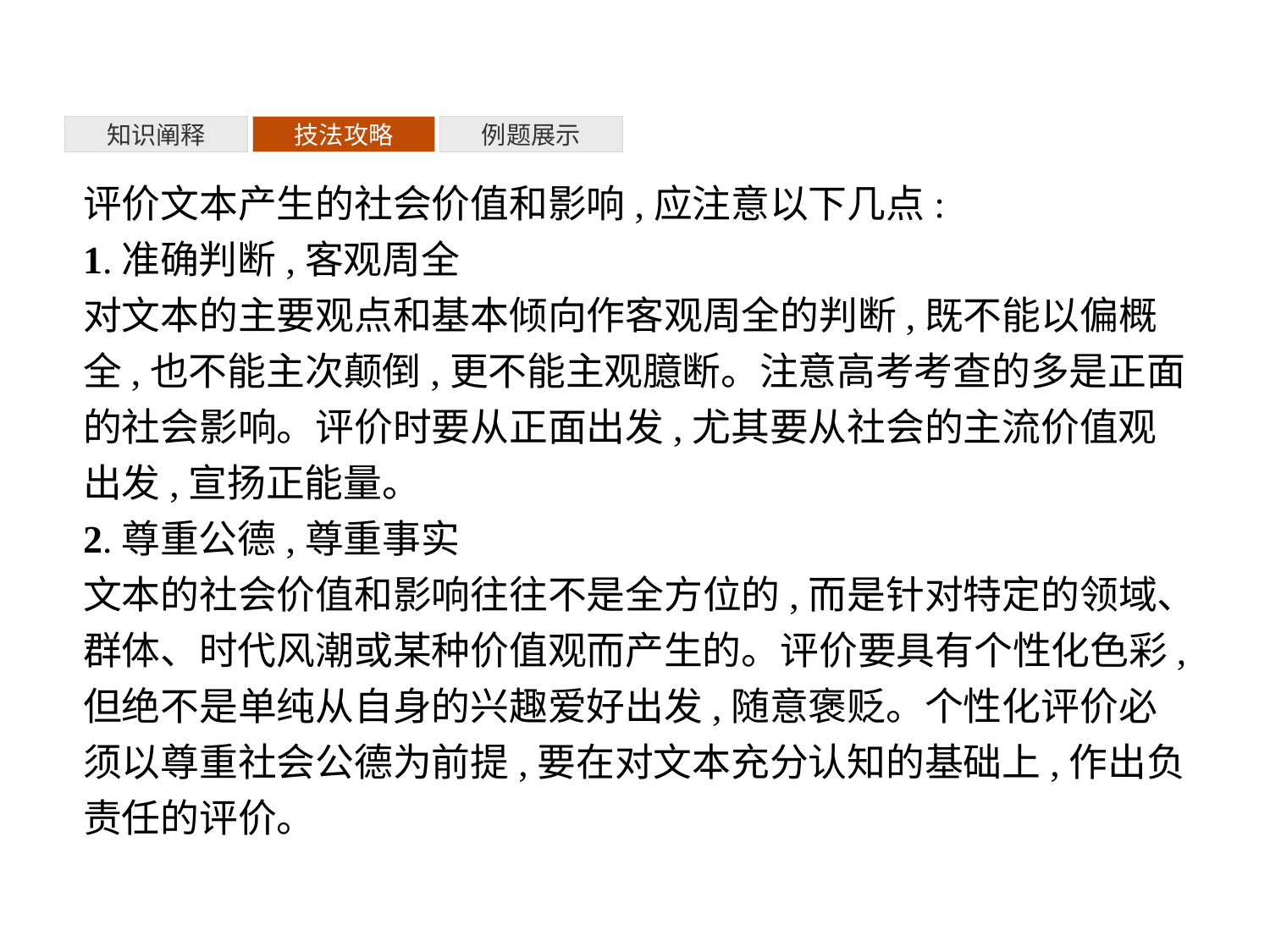

知识阐释
技法攻略
例题展示
评价文本产生的社会价值和影响,应注意以下几点:
1.准确判断,客观周全
对文本的主要观点和基本倾向作客观周全的判断,既不能以偏概全,也不能主次颠倒,更不能主观臆断。注意高考考查的多是正面的社会影响。评价时要从正面出发,尤其要从社会的主流价值观出发,宣扬正能量。
2.尊重公德,尊重事实
文本的社会价值和影响往往不是全方位的,而是针对特定的领域、群体、时代风潮或某种价值观而产生的。评价要具有个性化色彩,但绝不是单纯从自身的兴趣爱好出发,随意褒贬。个性化评价必须以尊重社会公德为前提,要在对文本充分认知的基础上,作出负责任的评价。